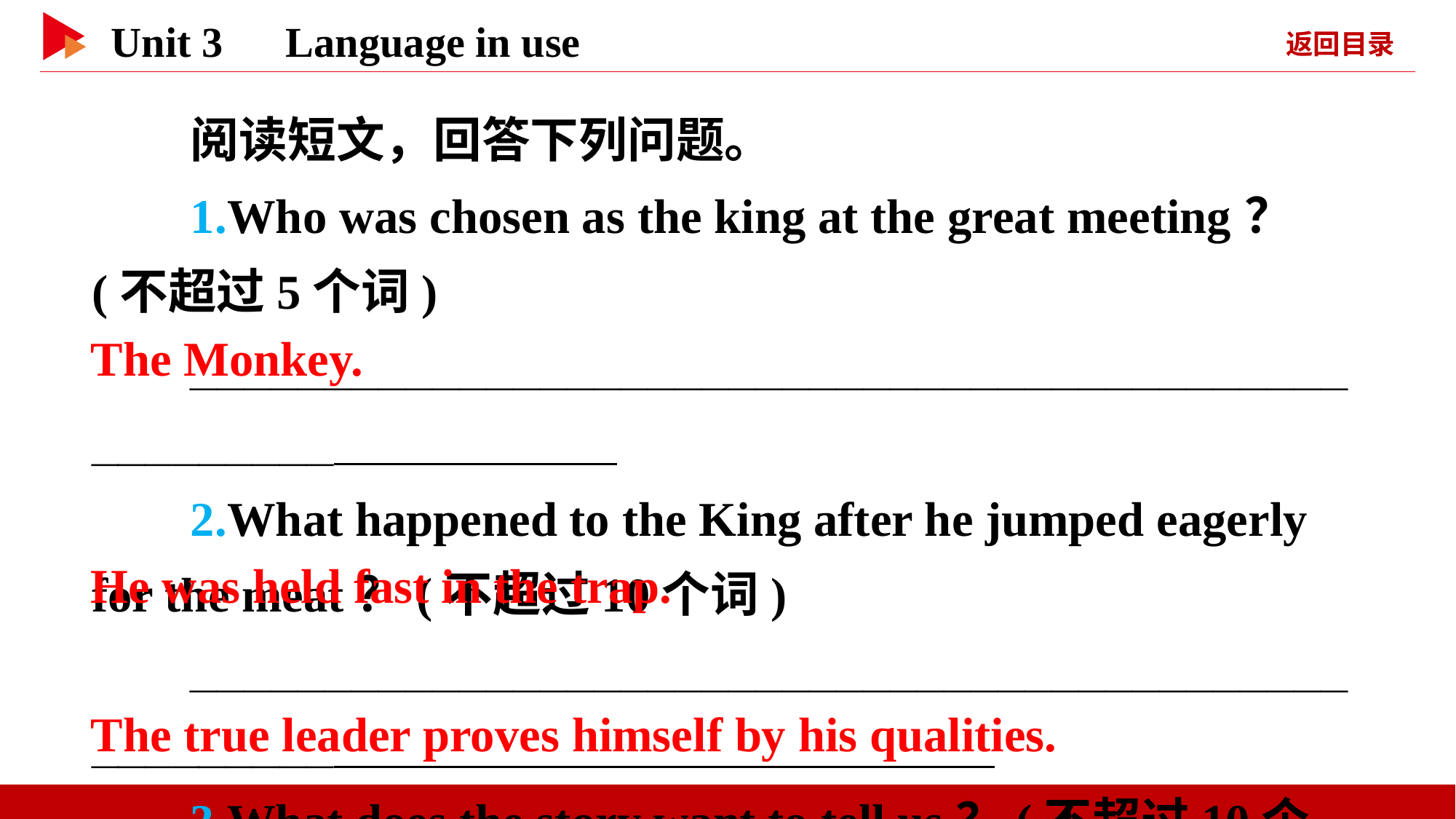

阅读短文，回答下列问题。
1.Who was chosen as the king at the great meeting？(不超过5个词)
____________________________________________________
2.What happened to the King after he jumped eagerly for the meat？(不超过10个词)
____________________________________________________
3.What does the story want to tell us？(不超过10个词)
____________________________________________________
The Monkey.
He was held fast in the trap.
The true leader proves himself by his qualities.